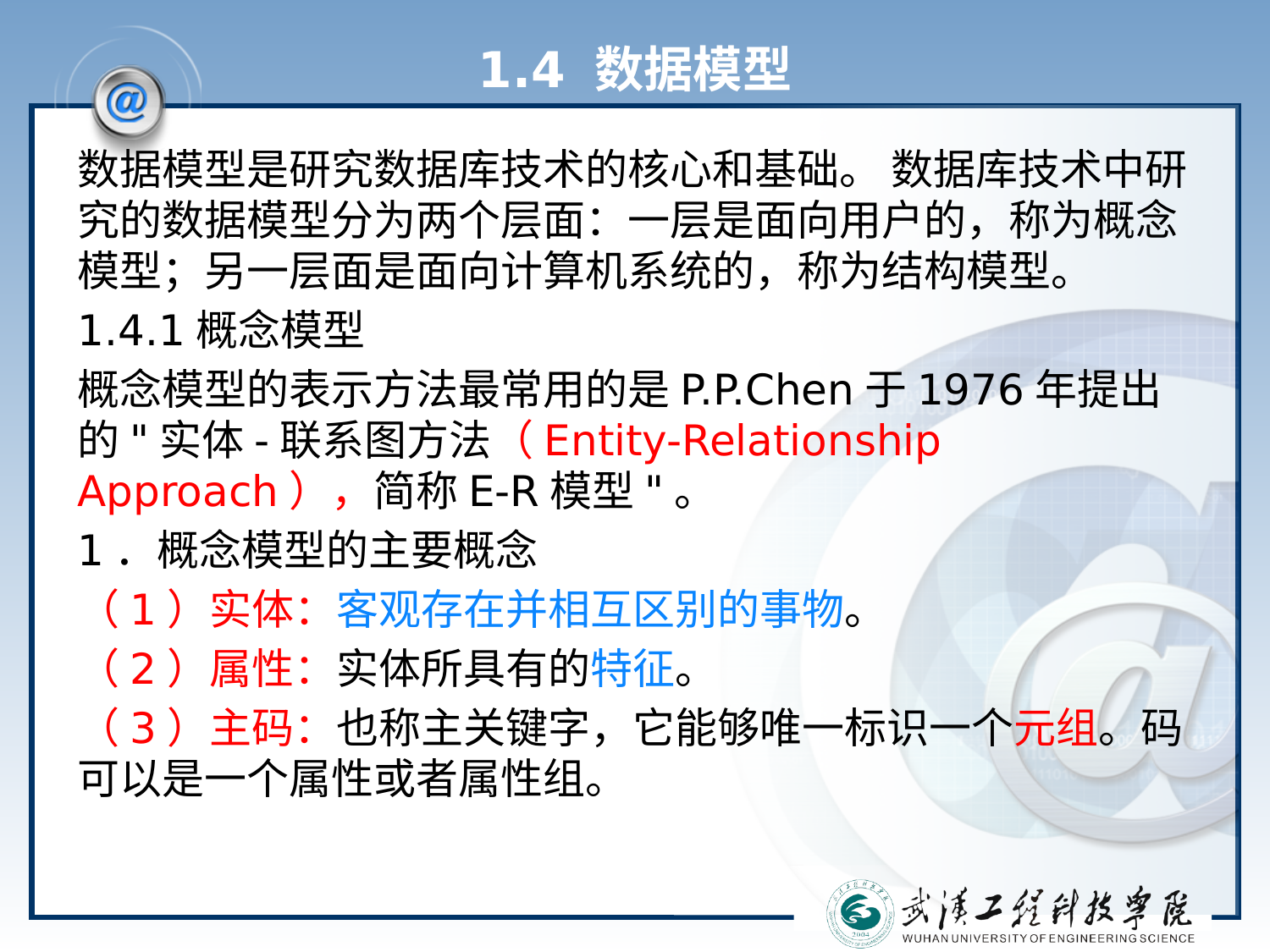

# 1.4 数据模型
数据模型是研究数据库技术的核心和基础。 数据库技术中研究的数据模型分为两个层面：一层是面向用户的，称为概念模型；另一层面是面向计算机系统的，称为结构模型。
1.4.1概念模型
概念模型的表示方法最常用的是P.P.Chen于1976年提出的"实体-联系图方法（Entity-Relationship Approach），简称E-R模型"。
1．概念模型的主要概念
（1）实体：客观存在并相互区别的事物。
（2）属性：实体所具有的特征。
（3）主码：也称主关键字，它能够唯一标识一个元组。码可以是一个属性或者属性组。